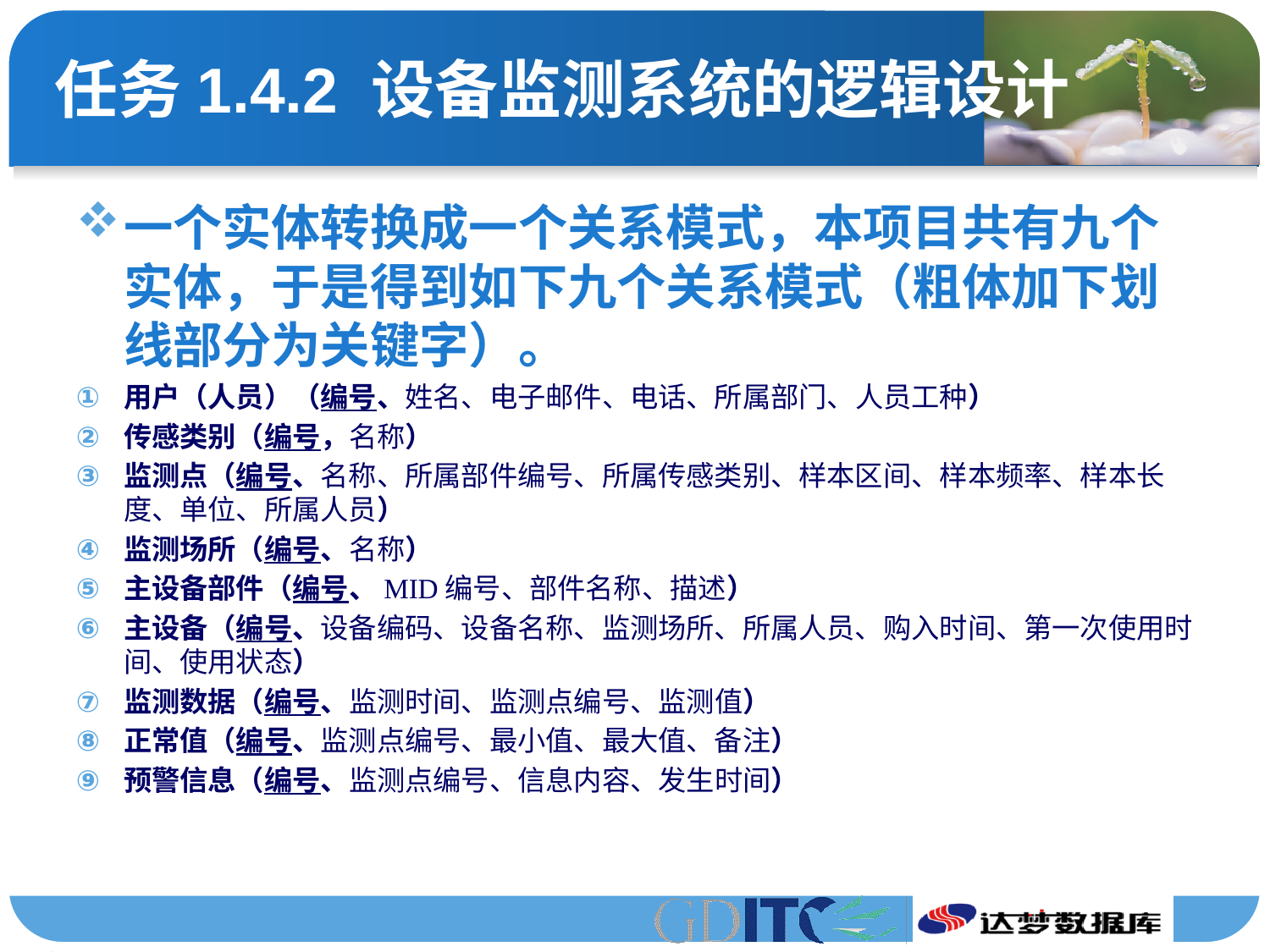

# 任务1.4.2 设备监测系统的逻辑设计
一个实体转换成一个关系模式，本项目共有九个实体，于是得到如下九个关系模式（粗体加下划线部分为关键字）。
用户（人员）（编号、姓名、电子邮件、电话、所属部门、人员工种）
传感类别（编号，名称）
监测点（编号、名称、所属部件编号、所属传感类别、样本区间、样本频率、样本长度、单位、所属人员）
监测场所（编号、名称）
主设备部件（编号、MID编号、部件名称、描述）
主设备（编号、设备编码、设备名称、监测场所、所属人员、购入时间、第一次使用时间、使用状态）
监测数据（编号、监测时间、监测点编号、监测值）
正常值（编号、监测点编号、最小值、最大值、备注）
预警信息（编号、监测点编号、信息内容、发生时间）